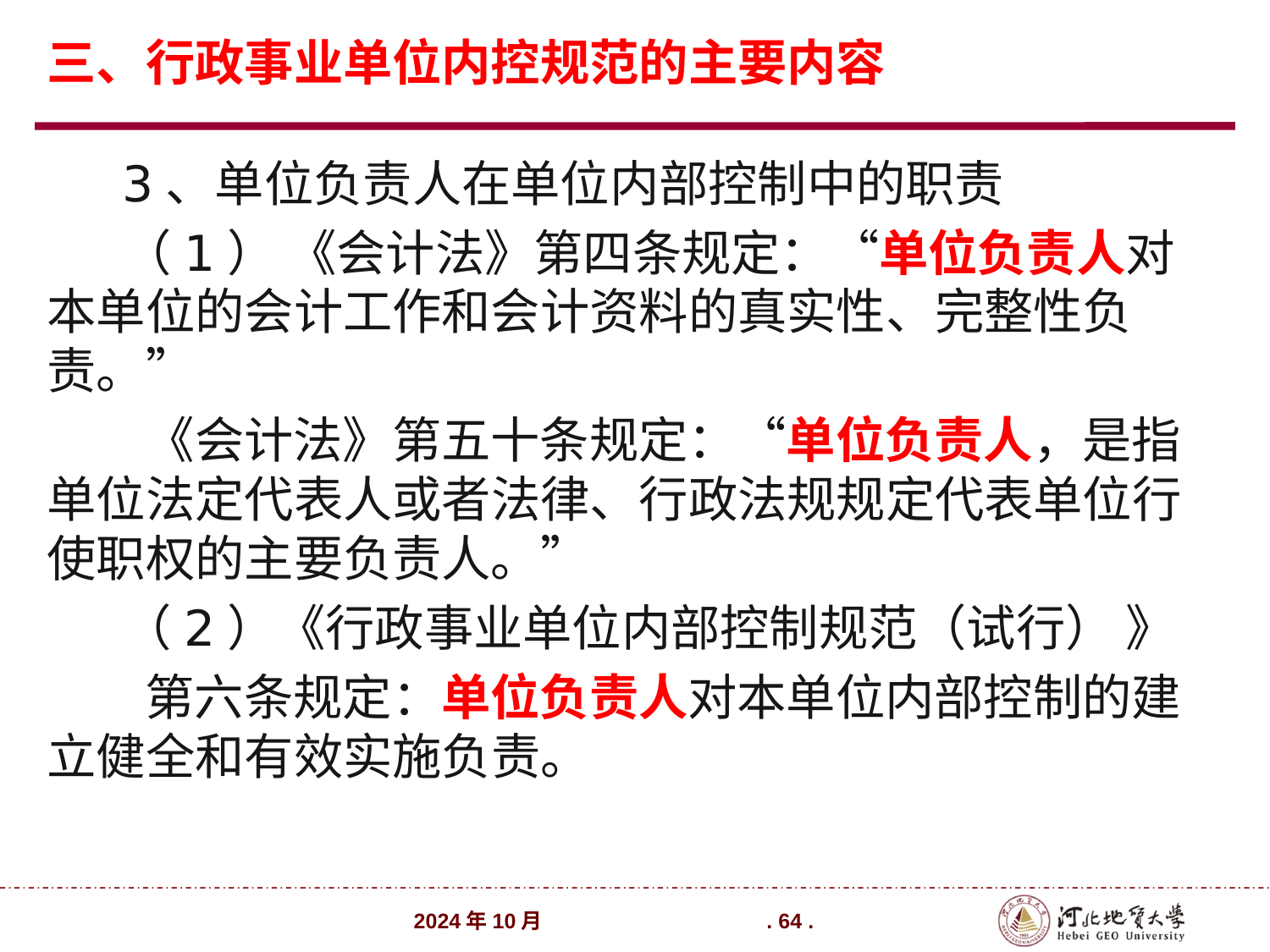

# 三、行政事业单位内控规范的主要内容
3、单位负责人在单位内部控制中的职责
（1） 《会计法》第四条规定：“单位负责人对本单位的会计工作和会计资料的真实性、完整性负责。”
 《会计法》第五十条规定：“单位负责人，是指单位法定代表人或者法律、行政法规规定代表单位行使职权的主要负责人。”
（2）《行政事业单位内部控制规范（试行） 》
 第六条规定：单位负责人对本单位内部控制的建立健全和有效实施负责。
2024年10月                                             . 64 .